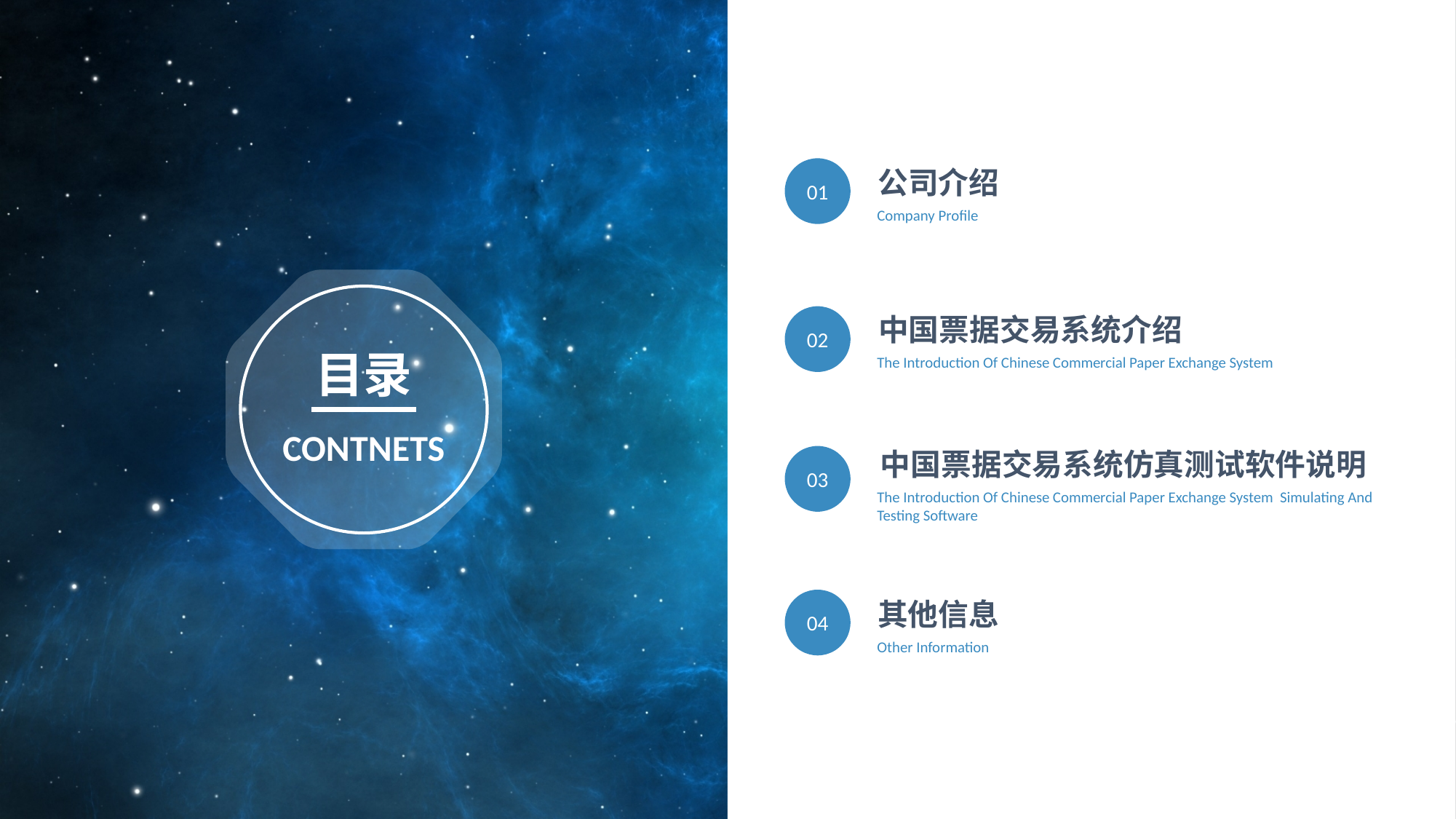

01
02
03
04
公司介绍
Company Profile

中国票据交易系统介绍
目录
The Introduction Of Chinese Commercial Paper Exchange System
CONTNETS

中国票据交易系统仿真测试软件说明
The Introduction Of Chinese Commercial Paper Exchange System  Simulating And Testing Software
其他信息
Other Information